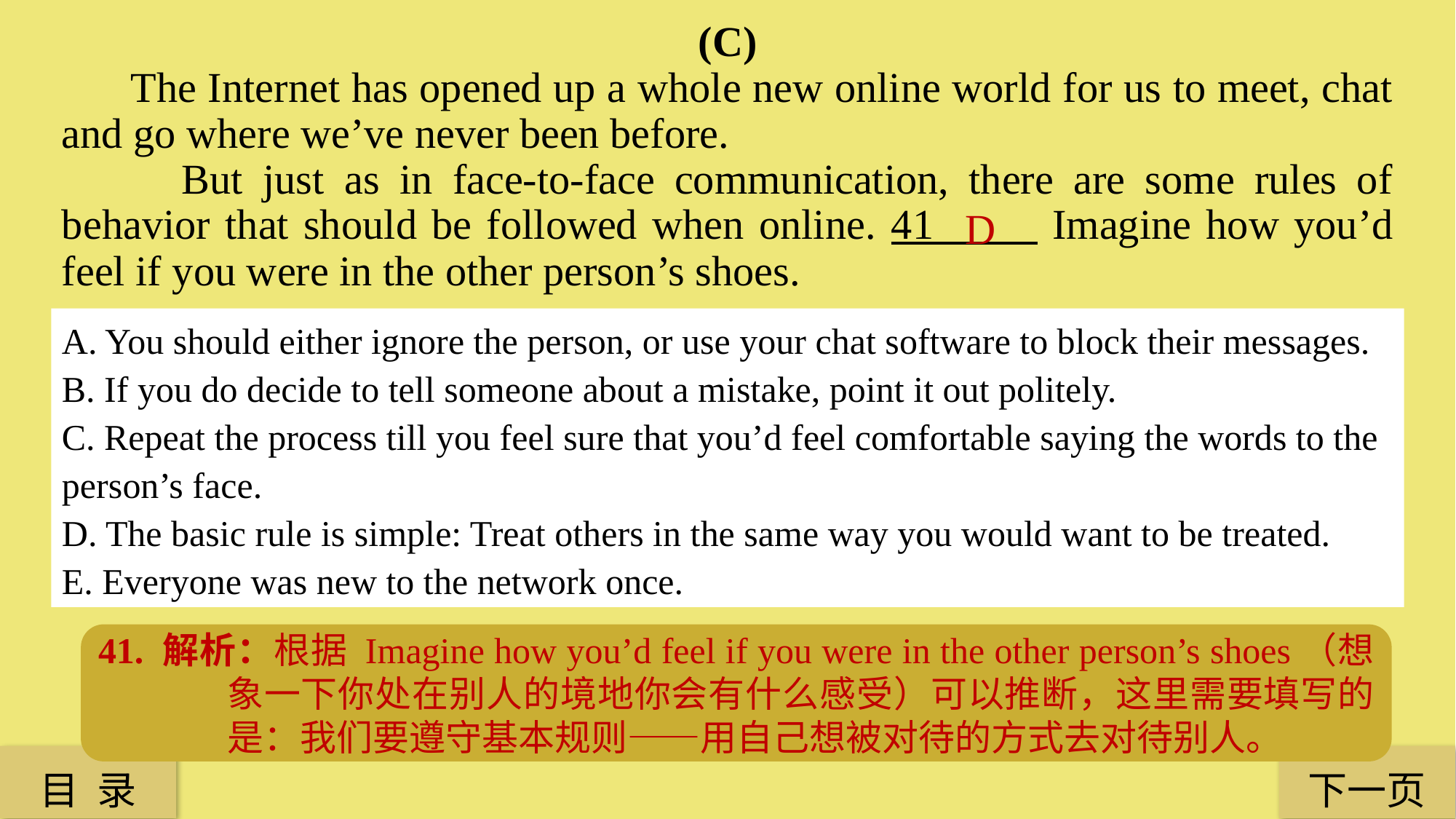

(C)
      The Internet has opened up a whole new online world for us to meet, chat and go where we’ve never been before.
      But just as in face-to-face communication, there are some rules of behavior that should be followed when online. 41        Imagine how you’d feel if you were in the other person’s shoes.
D
A. You should either ignore the person, or use your chat software to block their messages.
B. If you do decide to tell someone about a mistake, point it out politely.
C. Repeat the process till you feel sure that you’d feel comfortable saying the words to the
person’s face.
D. The basic rule is simple: Treat others in the same way you would want to be treated.
E. Everyone was new to the network once.
41. 解析：根据 Imagine how you’d feel if you were in the other person’s shoes（想象一下你处在别人的境地你会有什么感受）可以推断，这里需要填写的是：我们要遵守基本规则——用自己想被对待的方式去对待别人。